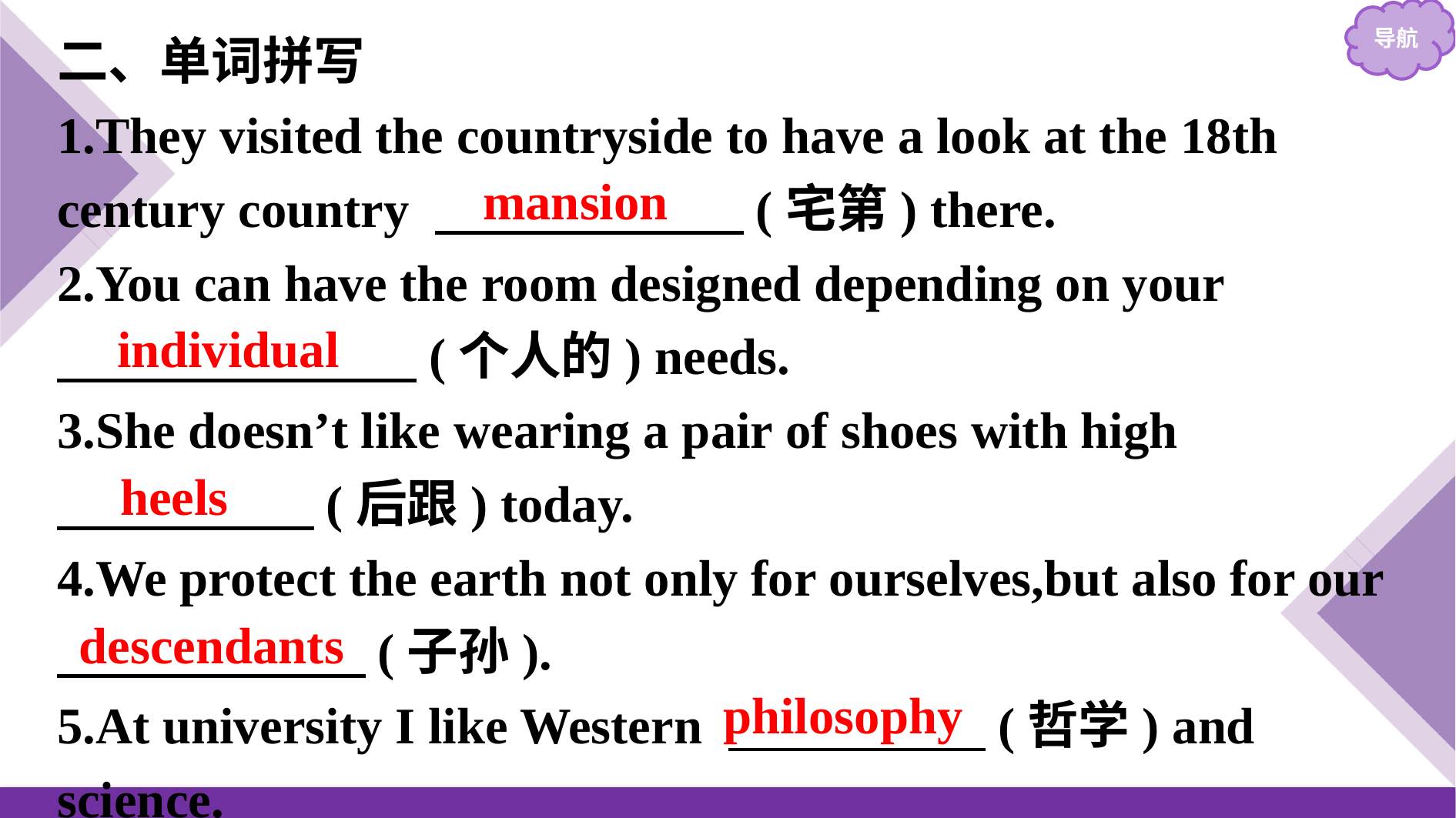

二、单词拼写
1.They visited the countryside to have a look at the 18th century country 　　　　　　(宅第) there.
2.You can have the room designed depending on your
　　　　　　　(个人的) needs.
3.She doesn’t like wearing a pair of shoes with high
　　　　　(后跟) today.
4.We protect the earth not only for ourselves,but also for our
　　　　　　(子孙).
5.At university I like Western 　　　　　(哲学) and science.
mansion
individual
heels
descendants
philosophy